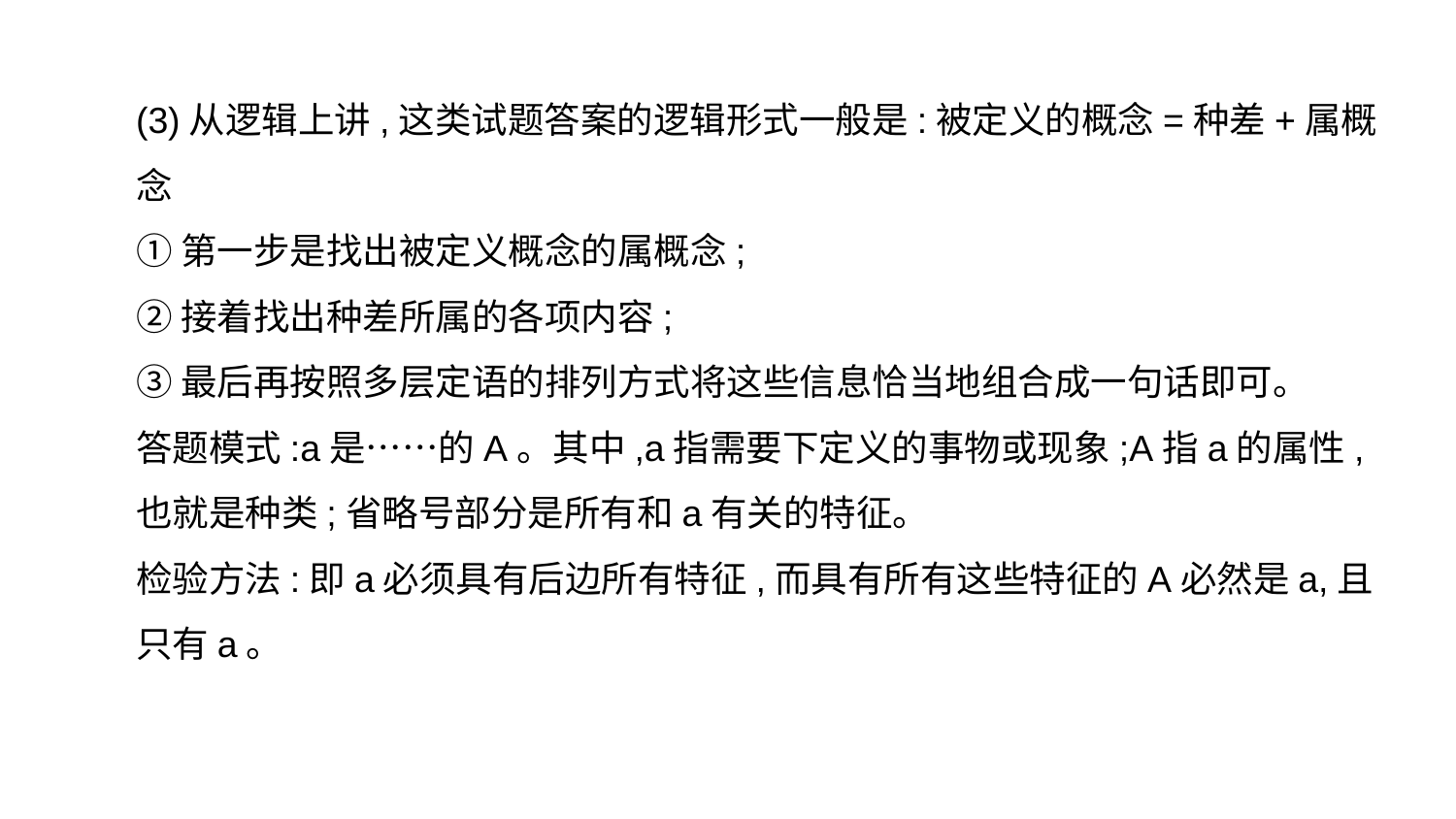

(3)从逻辑上讲,这类试题答案的逻辑形式一般是:被定义的概念=种差+属概念
①第一步是找出被定义概念的属概念;
②接着找出种差所属的各项内容;
③最后再按照多层定语的排列方式将这些信息恰当地组合成一句话即可。
答题模式:a是……的A。其中,a指需要下定义的事物或现象;A指a的属性,也就是种类;省略号部分是所有和a有关的特征。
检验方法:即a必须具有后边所有特征,而具有所有这些特征的A必然是a,且只有a。